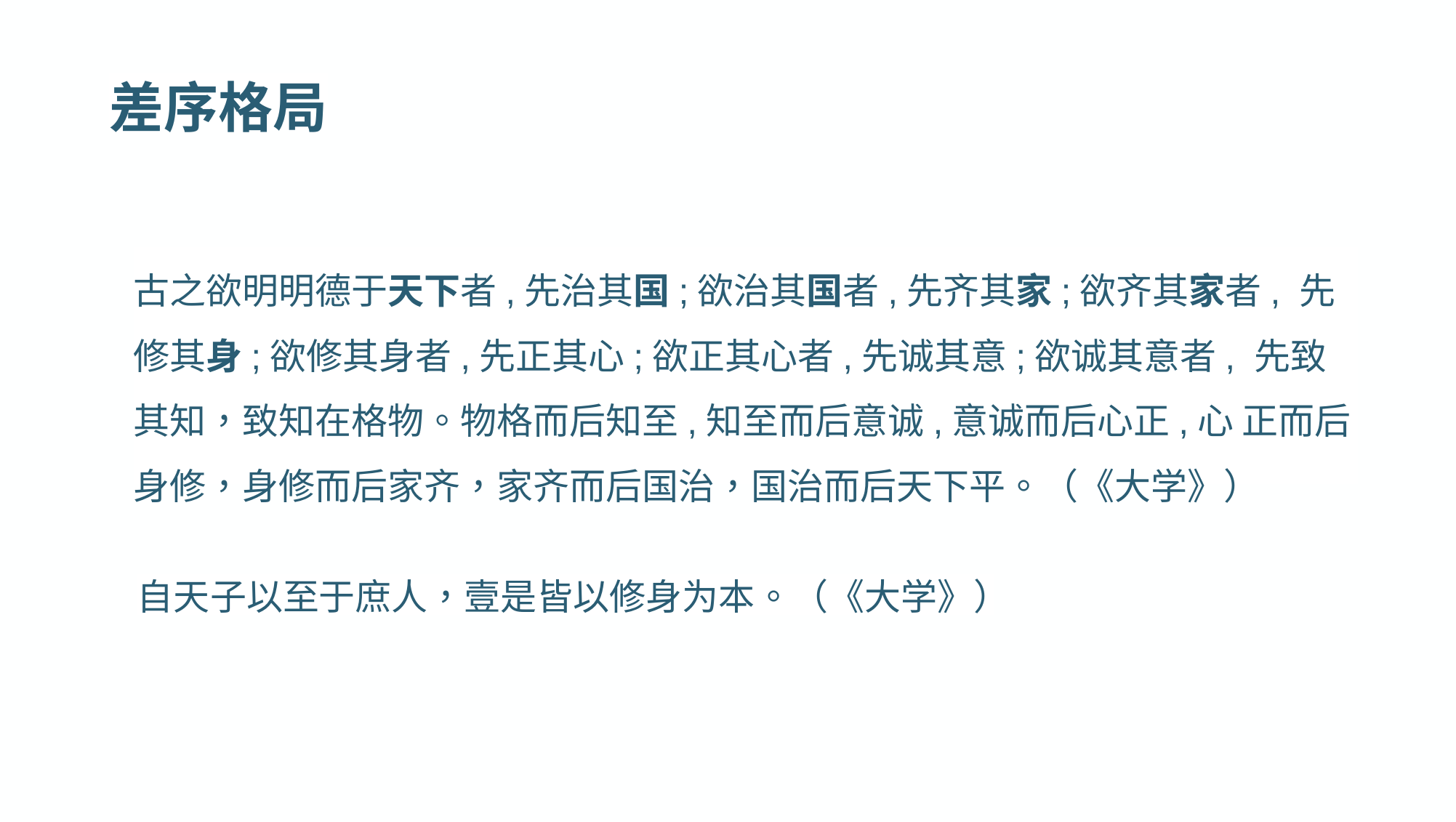

差序格局
古之欲明明德于天下者,先治其国;欲治其国者,先齐其家;欲齐其家者, 先修其身;欲修其身者,先正其心;欲正其心者,先诚其意;欲诚其意者, 先致其知，致知在格物。物格而后知至,知至而后意诚,意诚而后心正,心 正而后身修，身修而后家齐，家齐而后国治，国治而后天下平。（《大学》）
自天子以至于庶人，壹是皆以修身为本。（《大学》）